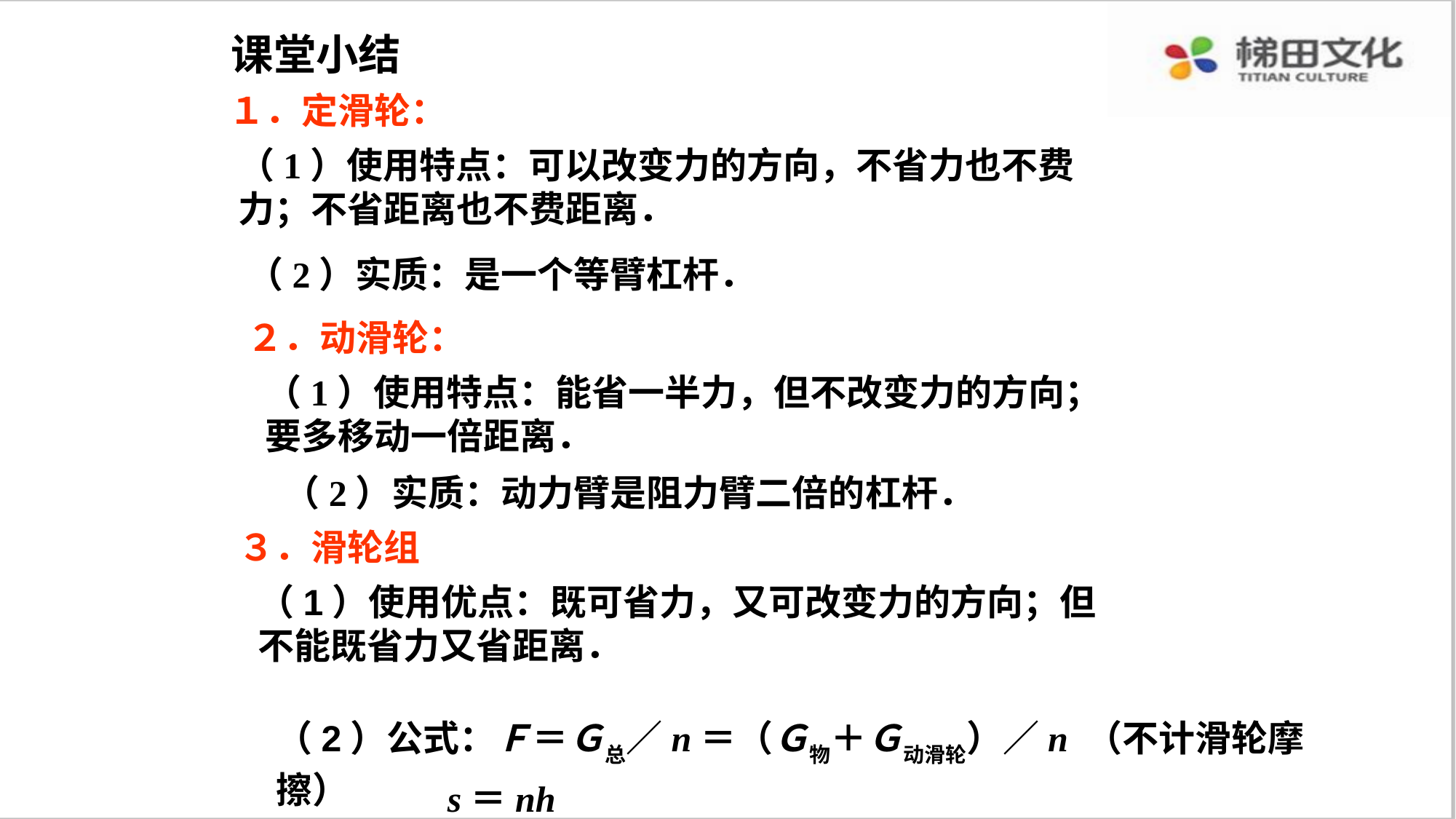

课堂小结
１．定滑轮：
（1）使用特点：可以改变力的方向，不省力也不费力；不省距离也不费距离．
（2）实质：是一个等臂杠杆．
２．动滑轮：
（1）使用特点：能省一半力，但不改变力的方向；要多移动一倍距离．
（2）实质：动力臂是阻力臂二倍的杠杆．
３．滑轮组
（1）使用优点：既可省力，又可改变力的方向；但不能既省力又省距离．
（2）公式：Ｆ＝Ｇ总／n＝（Ｇ物＋Ｇ动滑轮）／n （不计滑轮摩擦）
            s＝nh